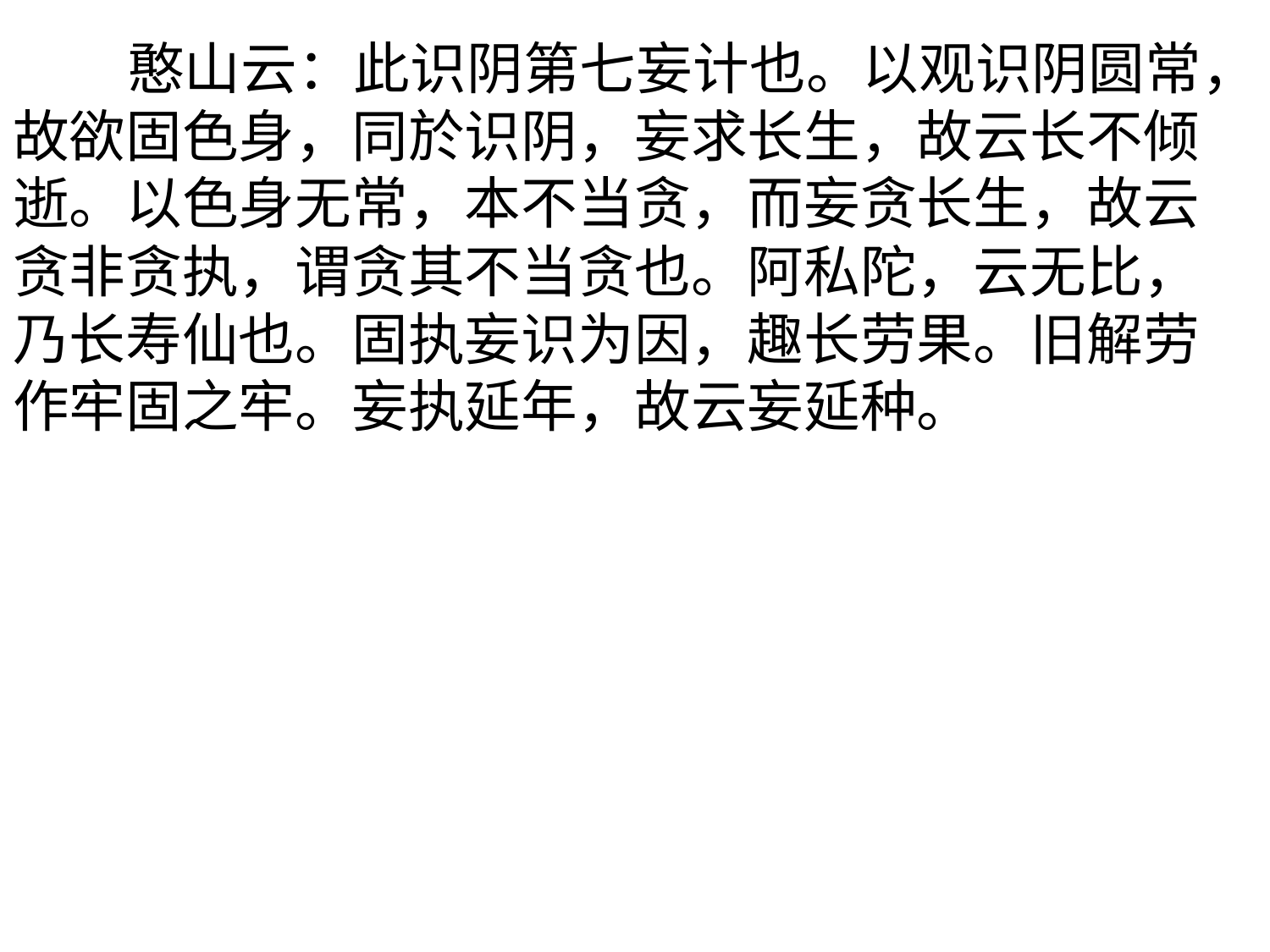

憨山云：此识阴第七妄计也。以观识阴圆常，故欲固色身，同於识阴，妄求长生，故云长不倾逝。以色身无常，本不当贪，而妄贪长生，故云贪非贪执，谓贪其不当贪也。阿私陀，云无比，乃长寿仙也。固执妄识为因，趣长劳果。旧解劳作牢固之牢。妄执延年，故云妄延种。